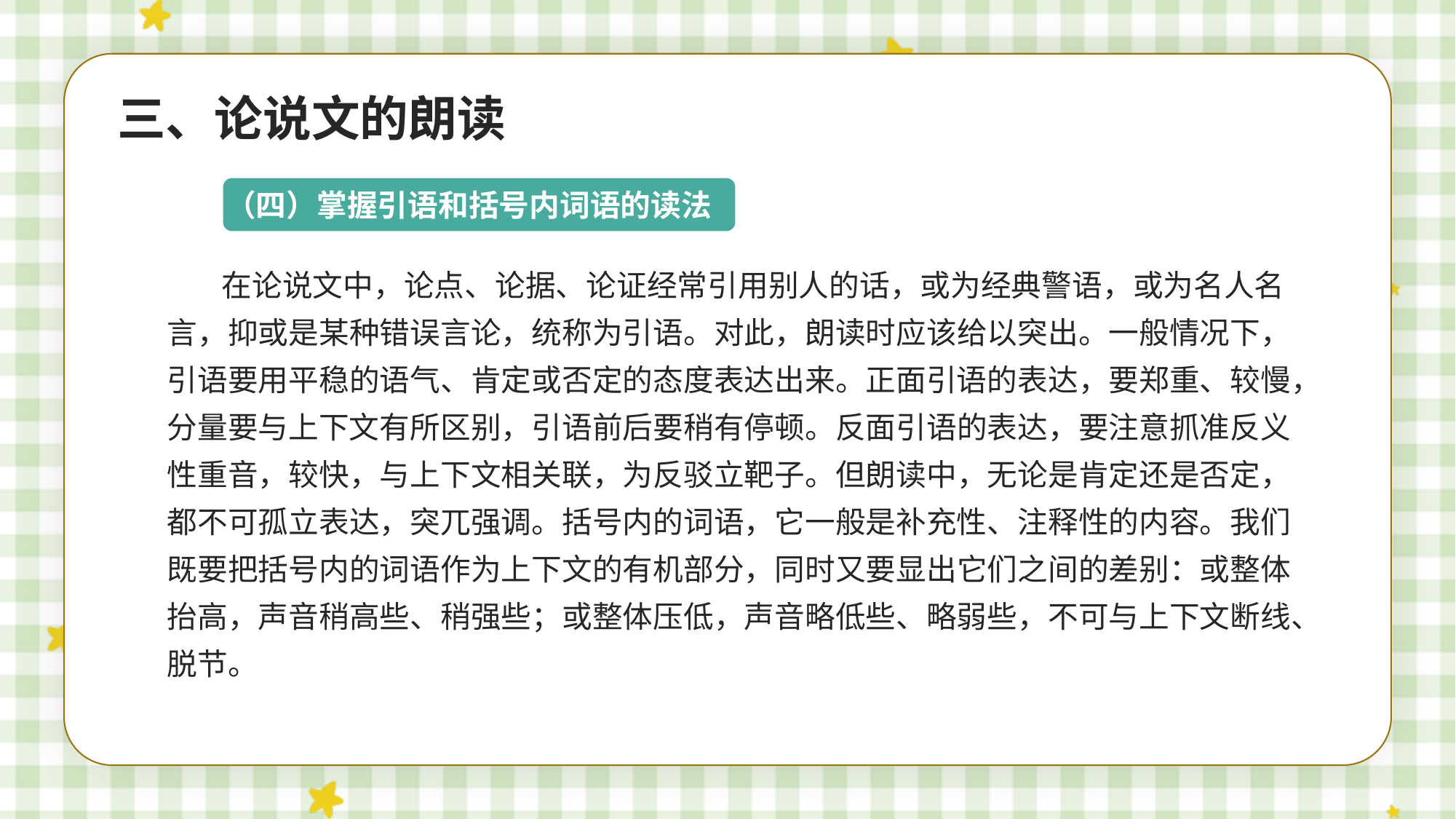

三、论说文的朗读
（四）掌握引语和括号内词语的读法
在论说文中，论点、论据、论证经常引用别人的话，或为经典警语，或为名人名言，抑或是某种错误言论，统称为引语。对此，朗读时应该给以突出。一般情况下，引语要用平稳的语气、肯定或否定的态度表达出来。正面引语的表达，要郑重、较慢，分量要与上下文有所区别，引语前后要稍有停顿。反面引语的表达，要注意抓准反义性重音，较快，与上下文相关联，为反驳立靶子。但朗读中，无论是肯定还是否定，都不可孤立表达，突兀强调。括号内的词语，它一般是补充性、注释性的内容。我们既要把括号内的词语作为上下文的有机部分，同时又要显出它们之间的差别：或整体抬高，声音稍高些、稍强些；或整体压低，声音略低些、略弱些，不可与上下文断线、脱节。